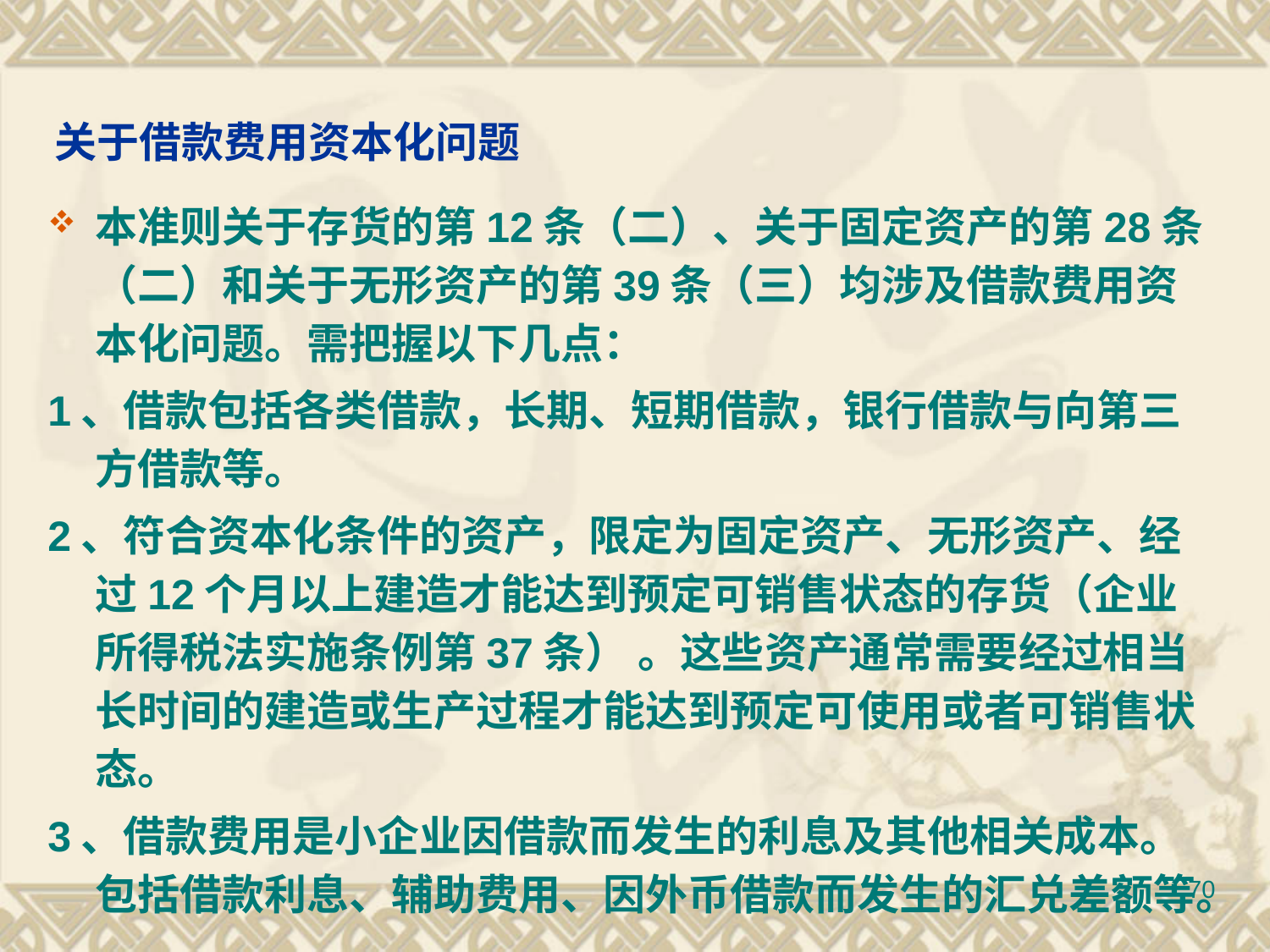

# 关于借款费用资本化问题
本准则关于存货的第12条（二）、关于固定资产的第28条（二）和关于无形资产的第39条（三）均涉及借款费用资本化问题。需把握以下几点：
1、借款包括各类借款，长期、短期借款，银行借款与向第三方借款等。
2、符合资本化条件的资产，限定为固定资产、无形资产、经过12个月以上建造才能达到预定可销售状态的存货（企业所得税法实施条例第37条） 。这些资产通常需要经过相当长时间的建造或生产过程才能达到预定可使用或者可销售状态。
3、借款费用是小企业因借款而发生的利息及其他相关成本。包括借款利息、辅助费用、因外币借款而发生的汇兑差额等。
70